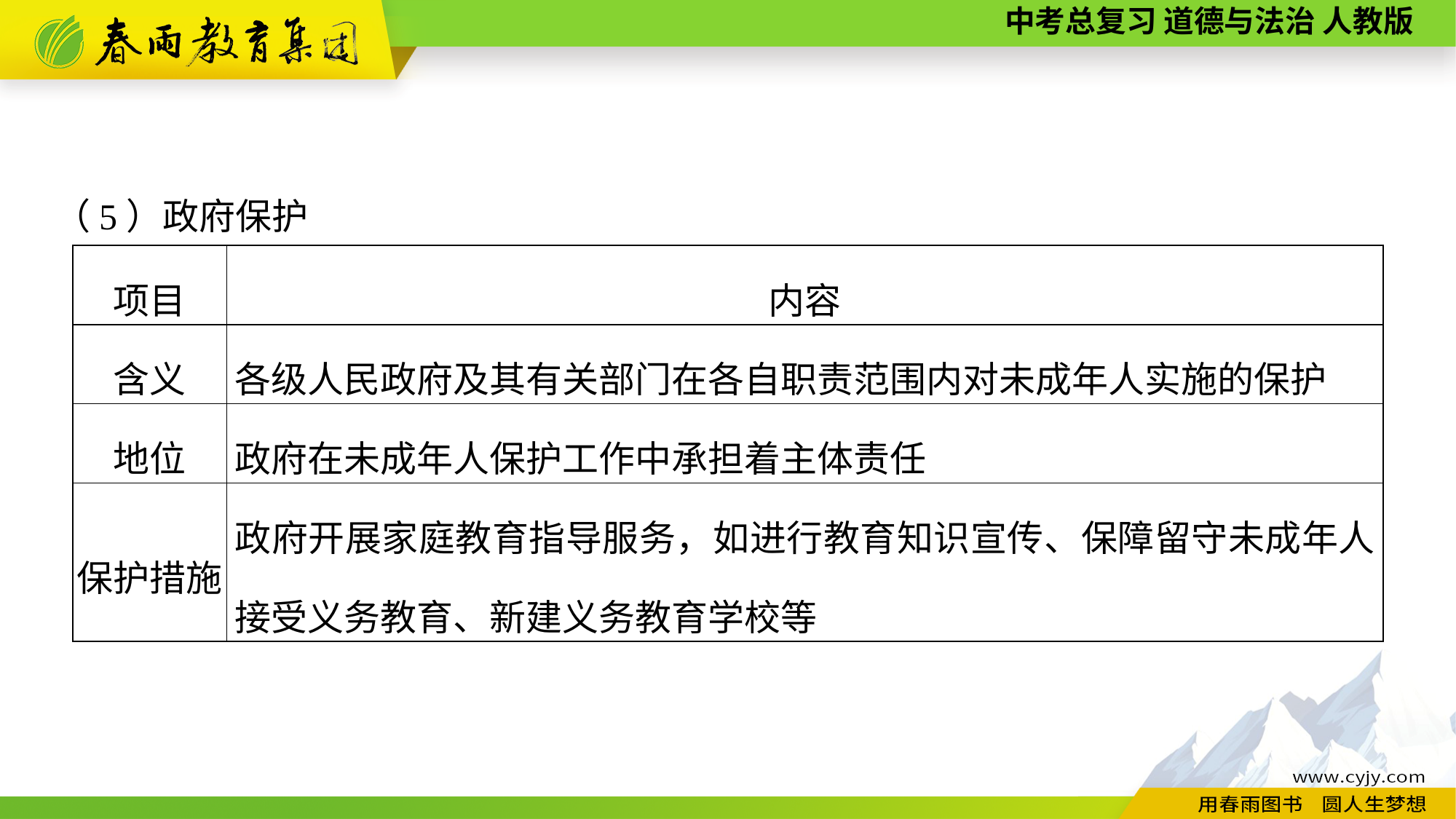

（5）政府保护
| 项目 | 内容 |
| --- | --- |
| 含义 | 各级人民政府及其有关部门在各自职责范围内对未成年人实施的保护 |
| 地位 | 政府在未成年人保护工作中承担着主体责任 |
| 保护措施 | 政府开展家庭教育指导服务，如进行教育知识宣传、保障留守未成年人接受义务教育、新建义务教育学校等 |